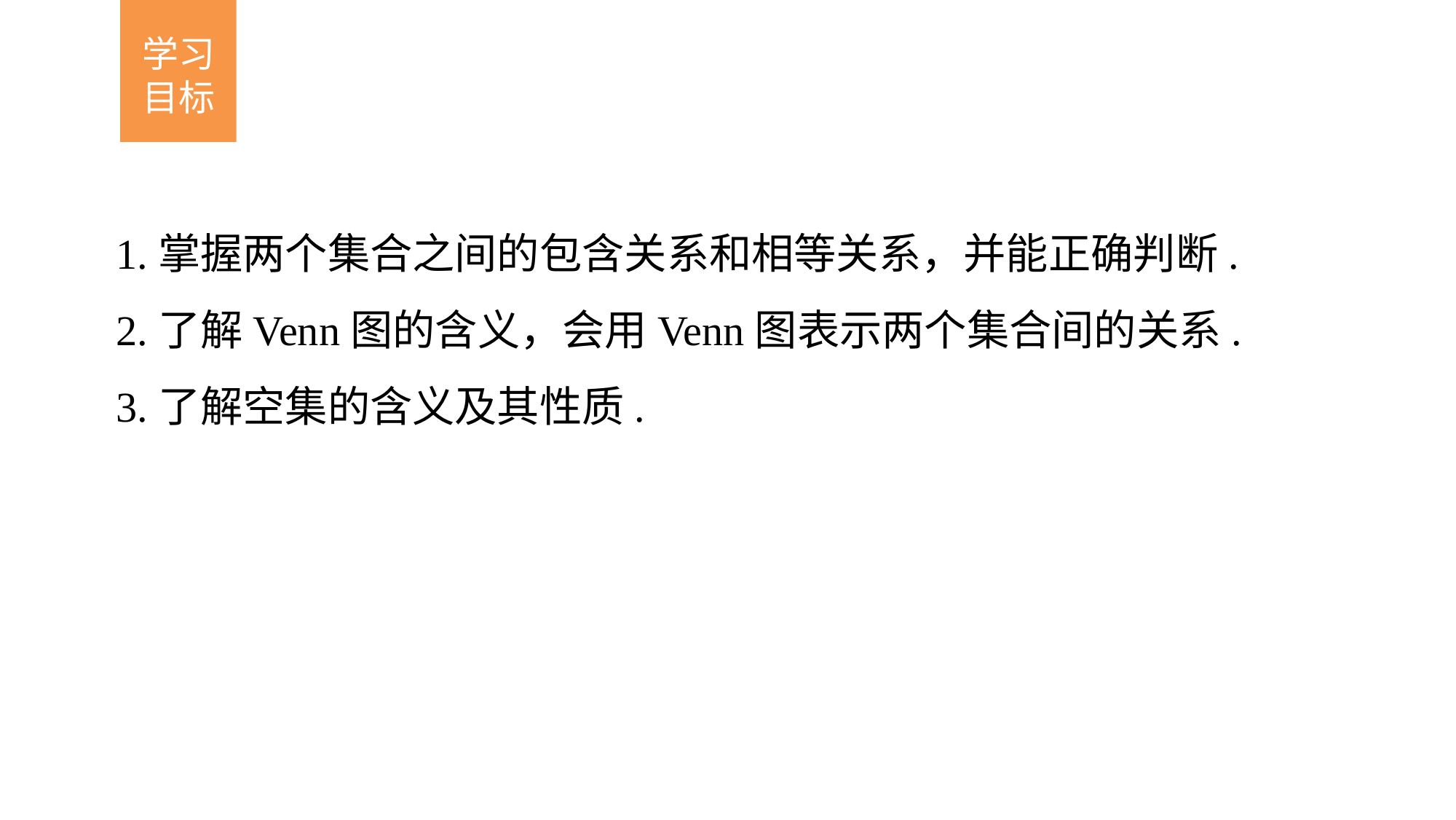

学习目标
1.掌握两个集合之间的包含关系和相等关系，并能正确判断.
2.了解Venn图的含义，会用Venn图表示两个集合间的关系.
3.了解空集的含义及其性质.